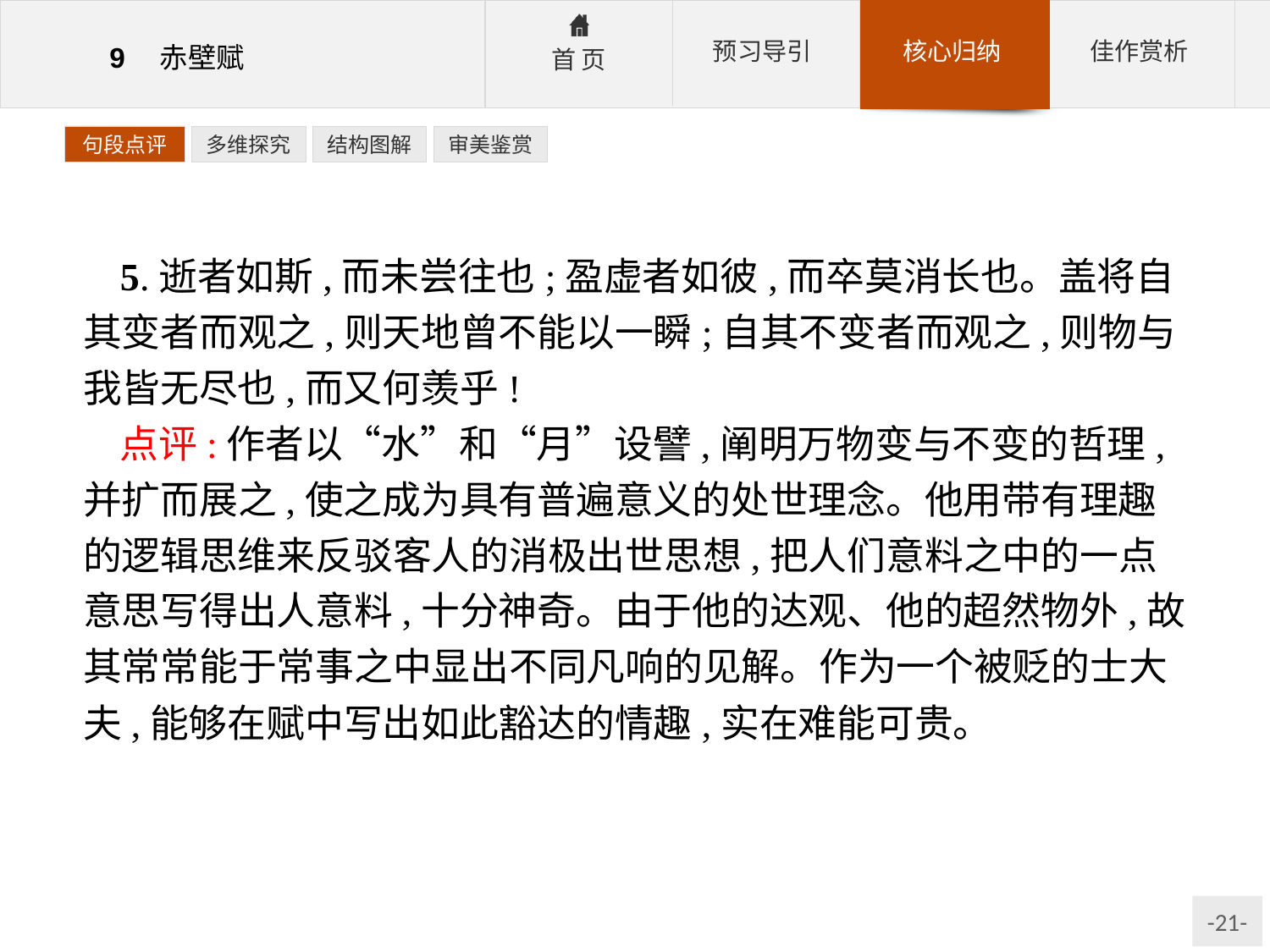

句段点评
多维探究
结构图解
审美鉴赏
5.逝者如斯,而未尝往也;盈虚者如彼,而卒莫消长也。盖将自其变者而观之,则天地曾不能以一瞬;自其不变者而观之,则物与我皆无尽也,而又何羡乎!
点评:作者以“水”和“月”设譬,阐明万物变与不变的哲理,并扩而展之,使之成为具有普遍意义的处世理念。他用带有理趣的逻辑思维来反驳客人的消极出世思想,把人们意料之中的一点意思写得出人意料,十分神奇。由于他的达观、他的超然物外,故其常常能于常事之中显出不同凡响的见解。作为一个被贬的士大夫,能够在赋中写出如此豁达的情趣,实在难能可贵。